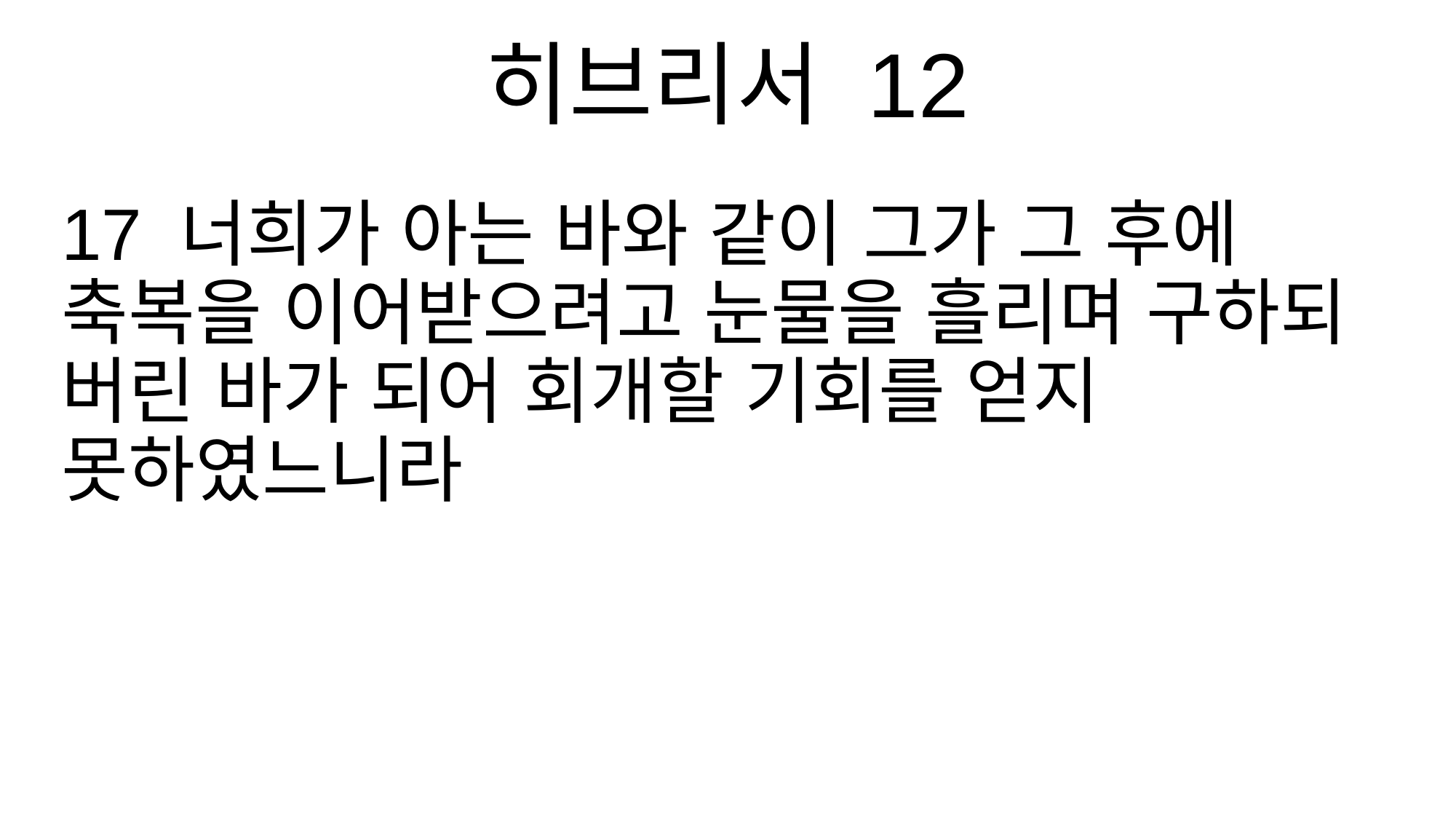

히브리서 12
17 너희가 아는 바와 같이 그가 그 후에 축복을 이어받으려고 눈물을 흘리며 구하되 버린 바가 되어 회개할 기회를 얻지 못하였느니라